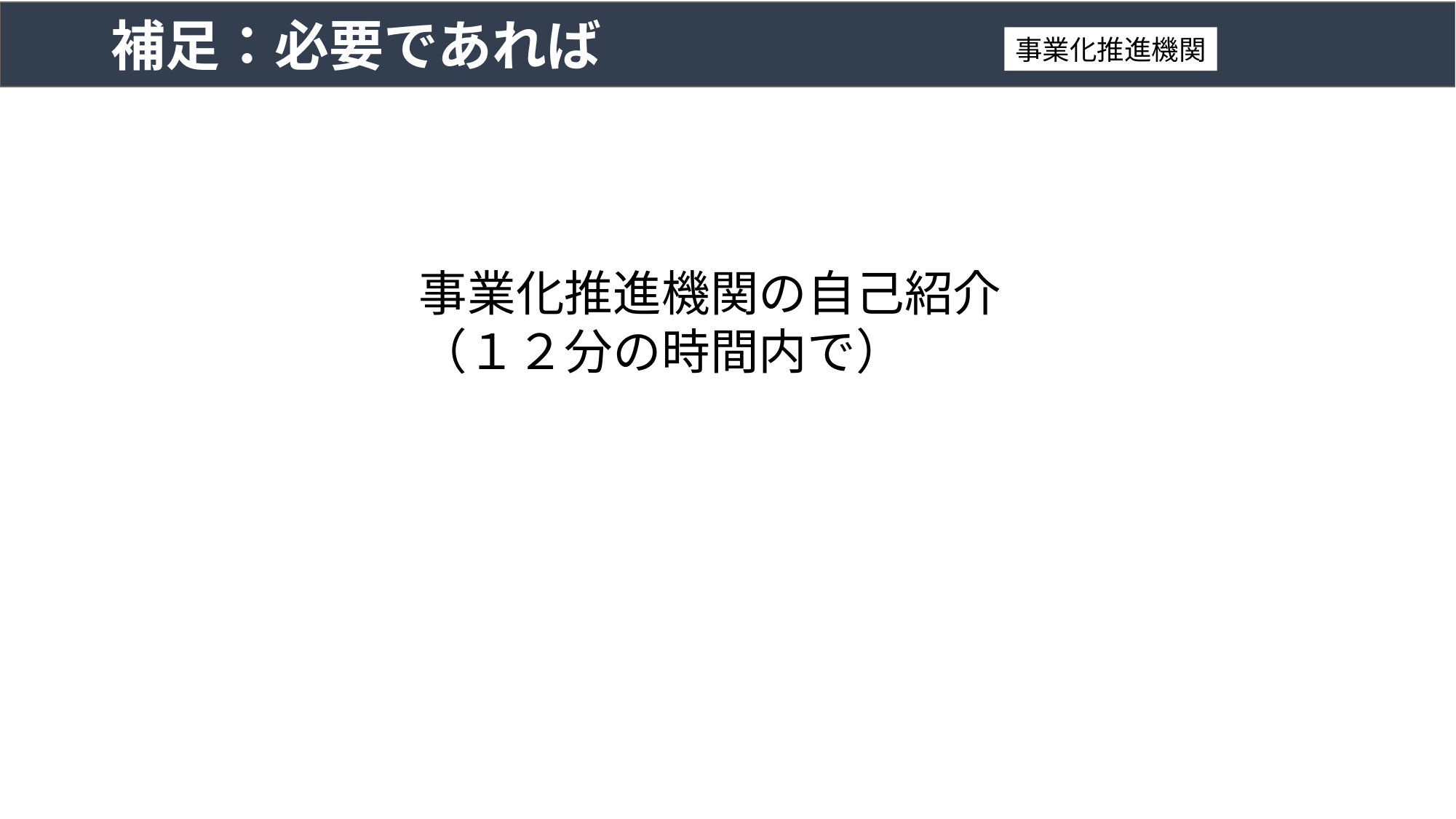

# 補足：必要であれば
事業化推進機関
事業化推進機関の自己紹介
（１２分の時間内で）